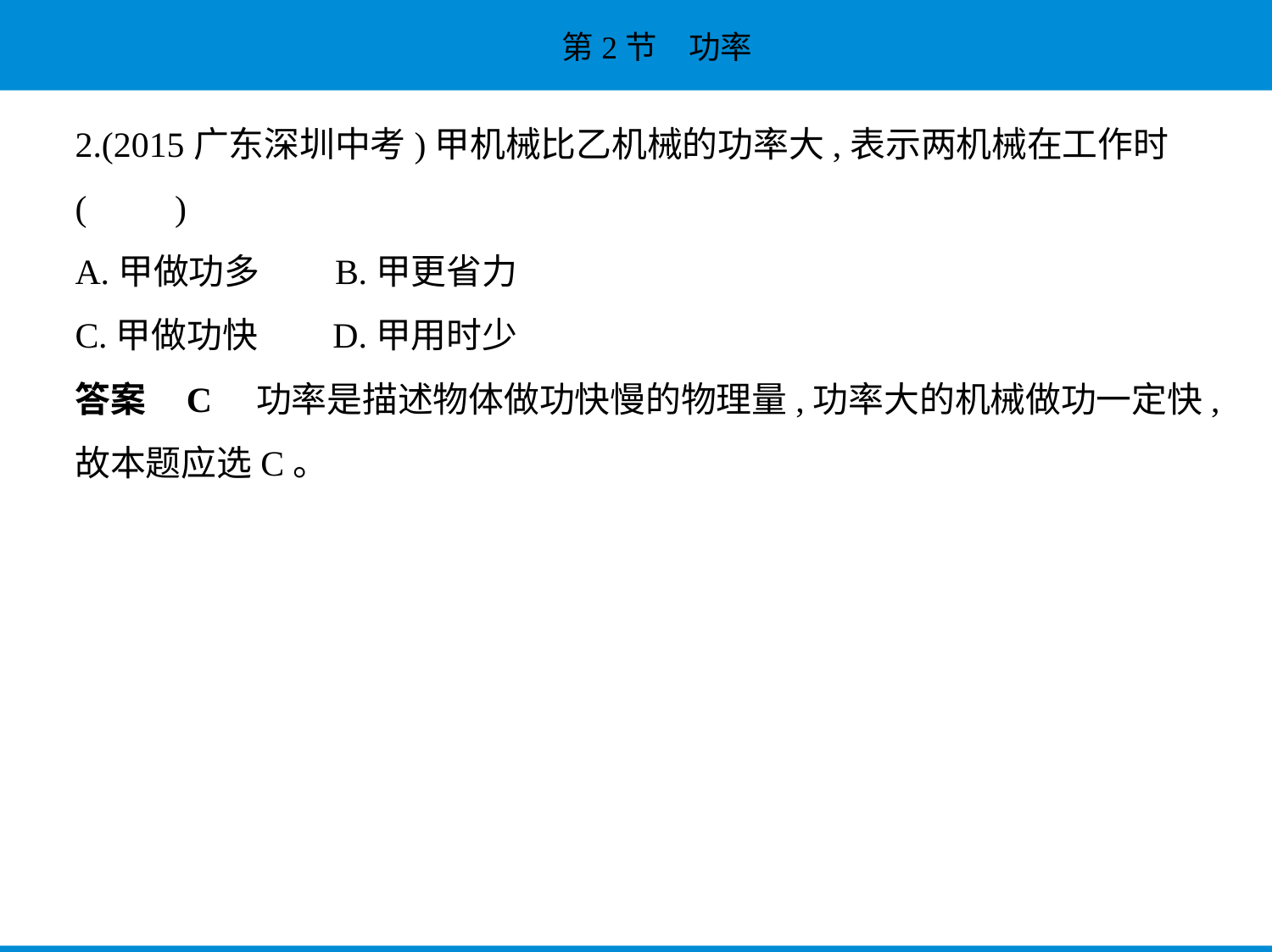

2.(2015广东深圳中考)甲机械比乙机械的功率大,表示两机械在工作时
(　　)
A.甲做功多　    B.甲更省力
C.甲做功快　    D.甲用时少
答案    C　功率是描述物体做功快慢的物理量,功率大的机械做功一定快,
故本题应选C。